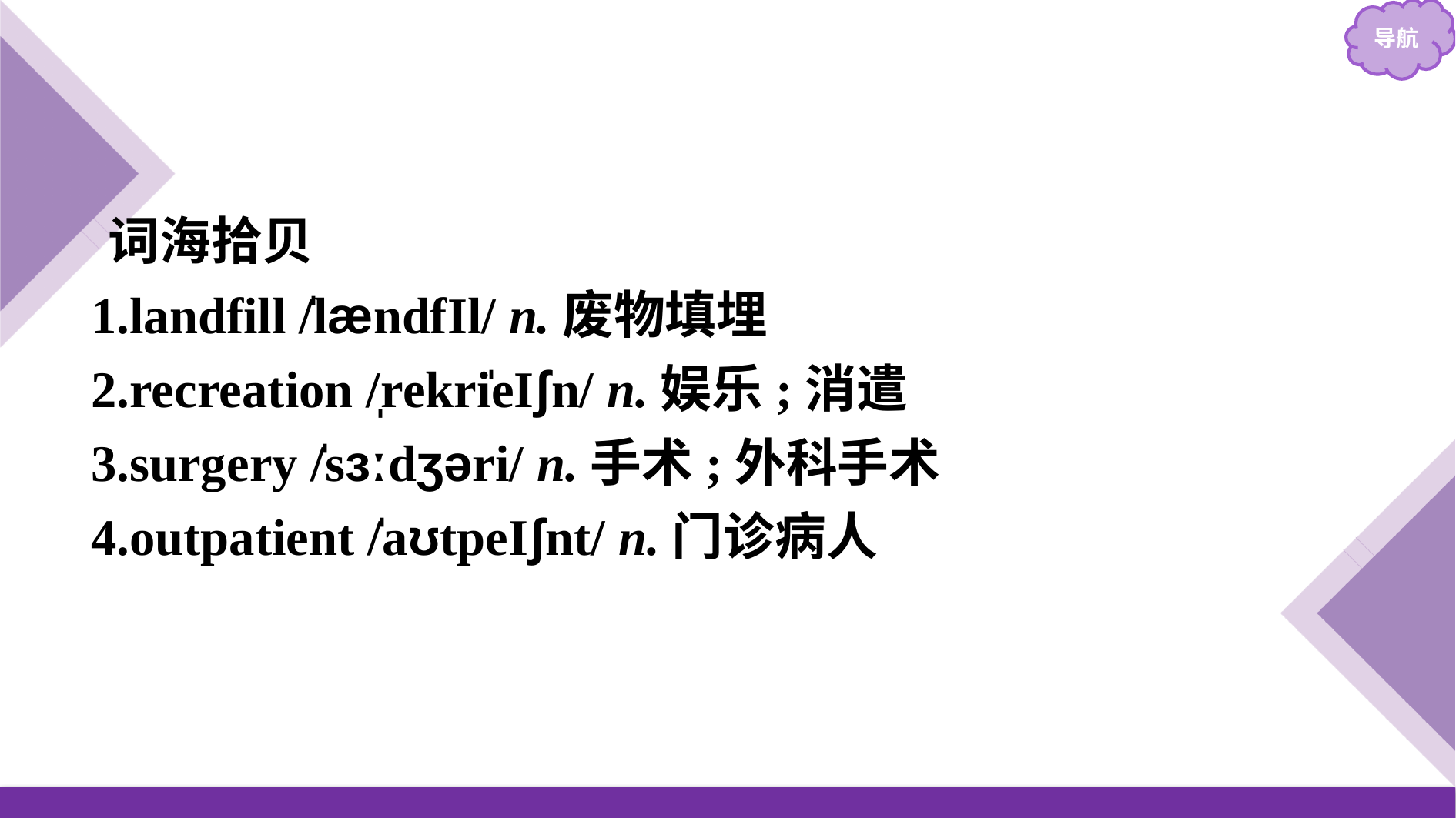

词海拾贝
1.landfill /̍lændfIl/ n.废物填埋
2.recreation /̩rekri̍eIʃn/ n.娱乐;消遣
3.surgery /̍sɜːdʒəri/ n.手术;外科手术
4.outpatient /̍aʊtpeIʃnt/ n.门诊病人